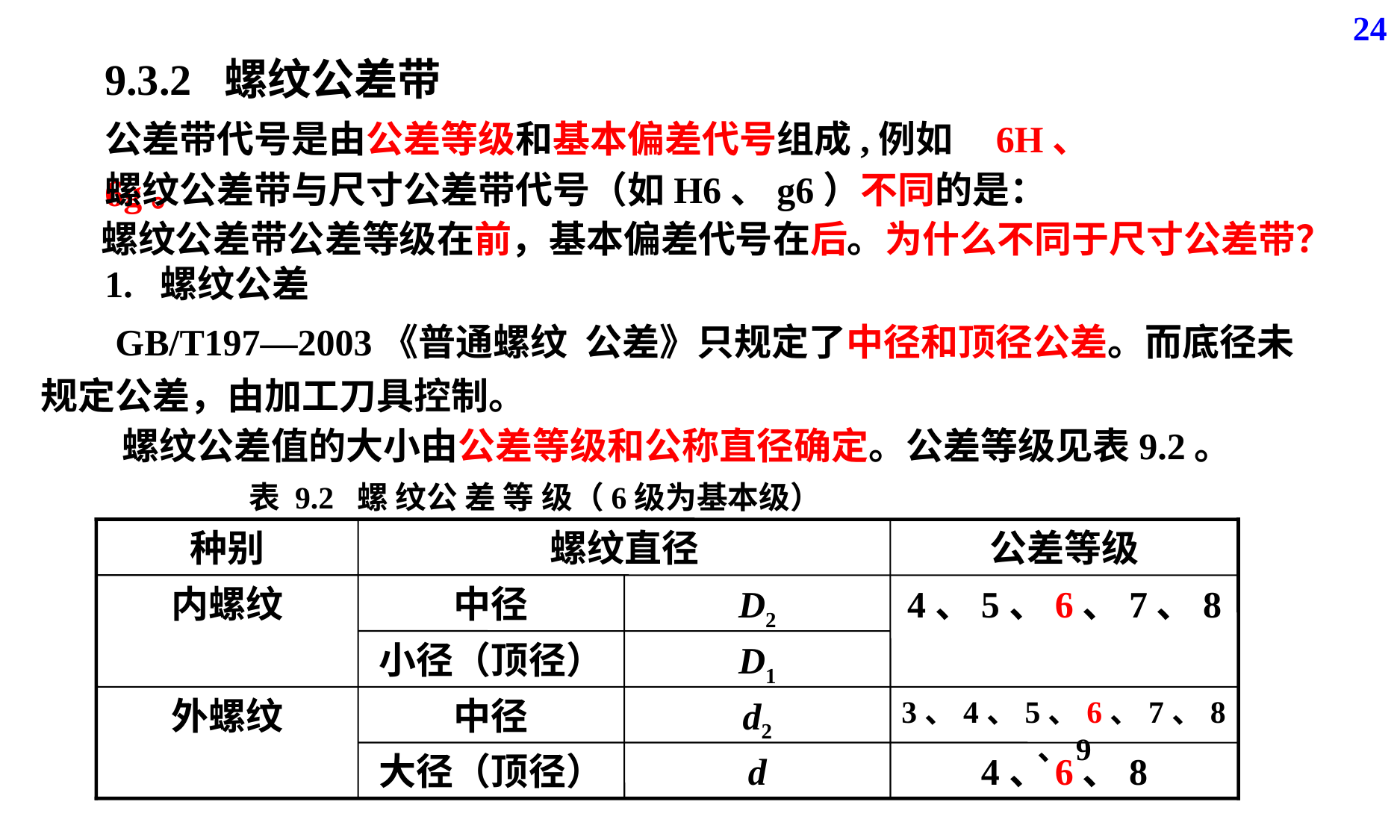

24
9.3.2  螺纹公差带
公差带代号是由公差等级和基本偏差代号组成,例如    6H、 6g。
螺纹公差带与尺寸公差带代号（如H6、g6）不同的是：
螺纹公差带公差等级在前，基本偏差代号在后。为什么不同于尺寸公差带？
1.  螺纹公差
        GB/T197—2003《普通螺纹  公差》只规定了中径和顶径公差。而底径未规定公差，由加工刀具控制。
 螺纹公差值的大小由公差等级和公称直径确定。公差等级见表9.2。
表 9.2  螺 纹公 差 等 级（6级为基本级）
种别

螺纹直径

公差等级

内螺纹

中径
D2

4、5、6、7、8
小径（顶径）

D1
外螺纹

中径
d2
3、4、5、6、7、8、9
大径（顶径）

d
4、6、8